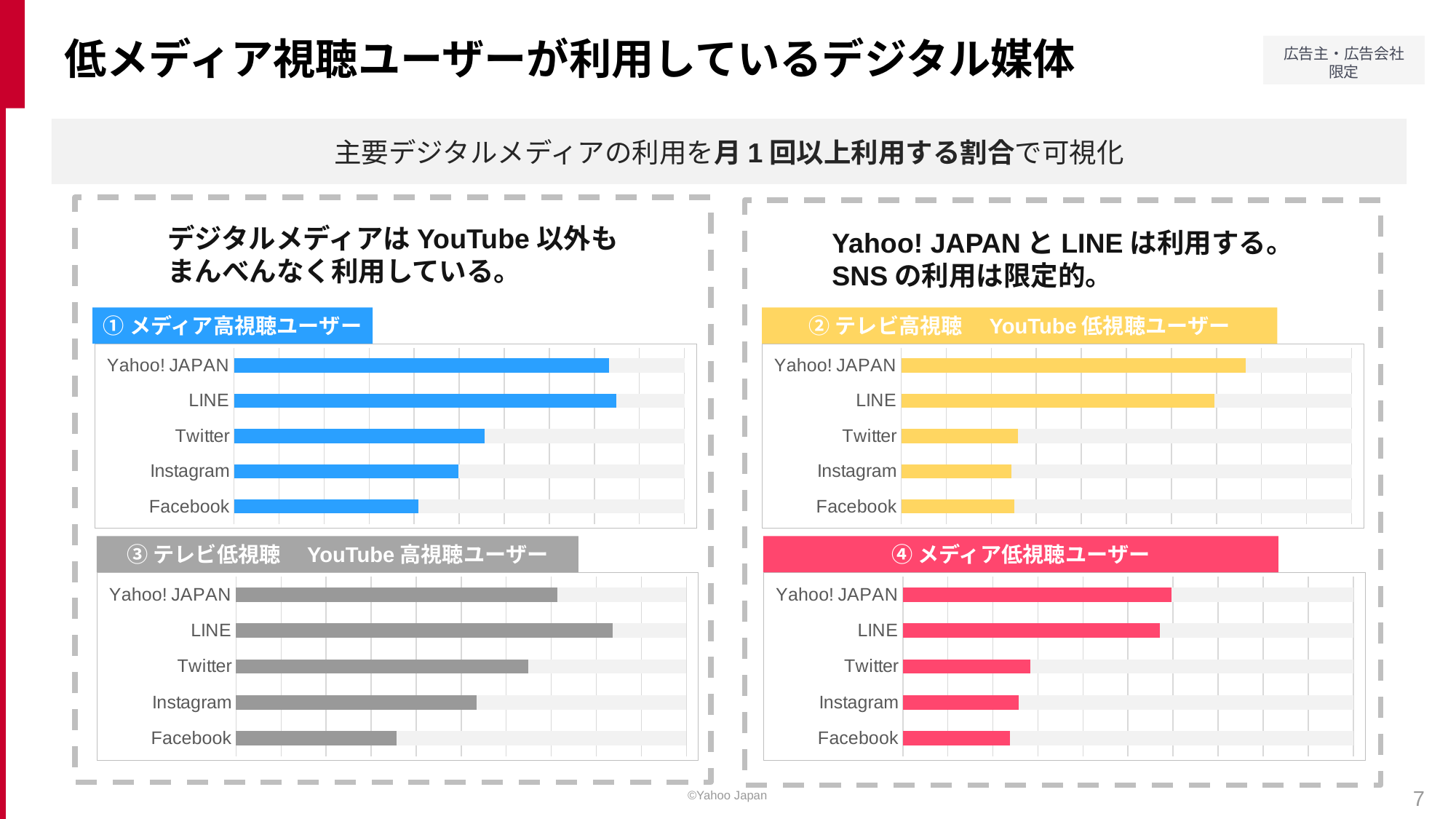

低メディア視聴ユーザーが利用しているデジタル媒体
主要デジタルメディアの利用を月1回以上利用する割合で可視化

デジタルメディアはYouTube以外も
まんべんなく利用している。
Yahoo! JAPANとLINEは利用する。
SNSの利用は限定的。
①メディア高視聴ユーザー
②テレビ高視聴　YouTube低視聴ユーザー

### Chart

| Category | 月1回以上利用 | 利用無し |
|---|---|---|
| Yahoo! JAPAN | 0.833 | 0.167 |
| LINE | 0.849 | 0.151 |
| Twitter | 0.556 | 0.444 |
| Instagram | 0.499 | 0.501 |
| Facebook | 0.409 | 0.591 |

### Chart

| Category | 月1回以上利用 | 利用無し |
|---|---|---|
| Yahoo! JAPAN | 0.765 | 0.235 |
| LINE | 0.696 | 0.304 |
| Twitter | 0.26 | 0.74 |
| Instagram | 0.245 | 0.755 |
| Facebook | 0.252 | 0.748 |
③テレビ低視聴　YouTube高視聴ユーザー
④メディア低視聴ユーザー

### Chart

| Category | 月1回以上利用 | 利用無し |
|---|---|---|
| Yahoo! JAPAN | 0.714 | 0.286 |
| LINE | 0.837 | 0.163 |
| Twitter | 0.649 | 0.351 |
| Instagram | 0.534 | 0.466 |
| Facebook | 0.356 | 0.644 |

### Chart

| Category | 月1回以上利用 | 利用無し |
|---|---|---|
| Yahoo! JAPAN | 0.596 | 0.404 |
| LINE | 0.571 | 0.429 |
| Twitter | 0.283 | 0.717 |
| Instagram | 0.257 | 0.743 |
| Facebook | 0.238 | 0.762 |
7